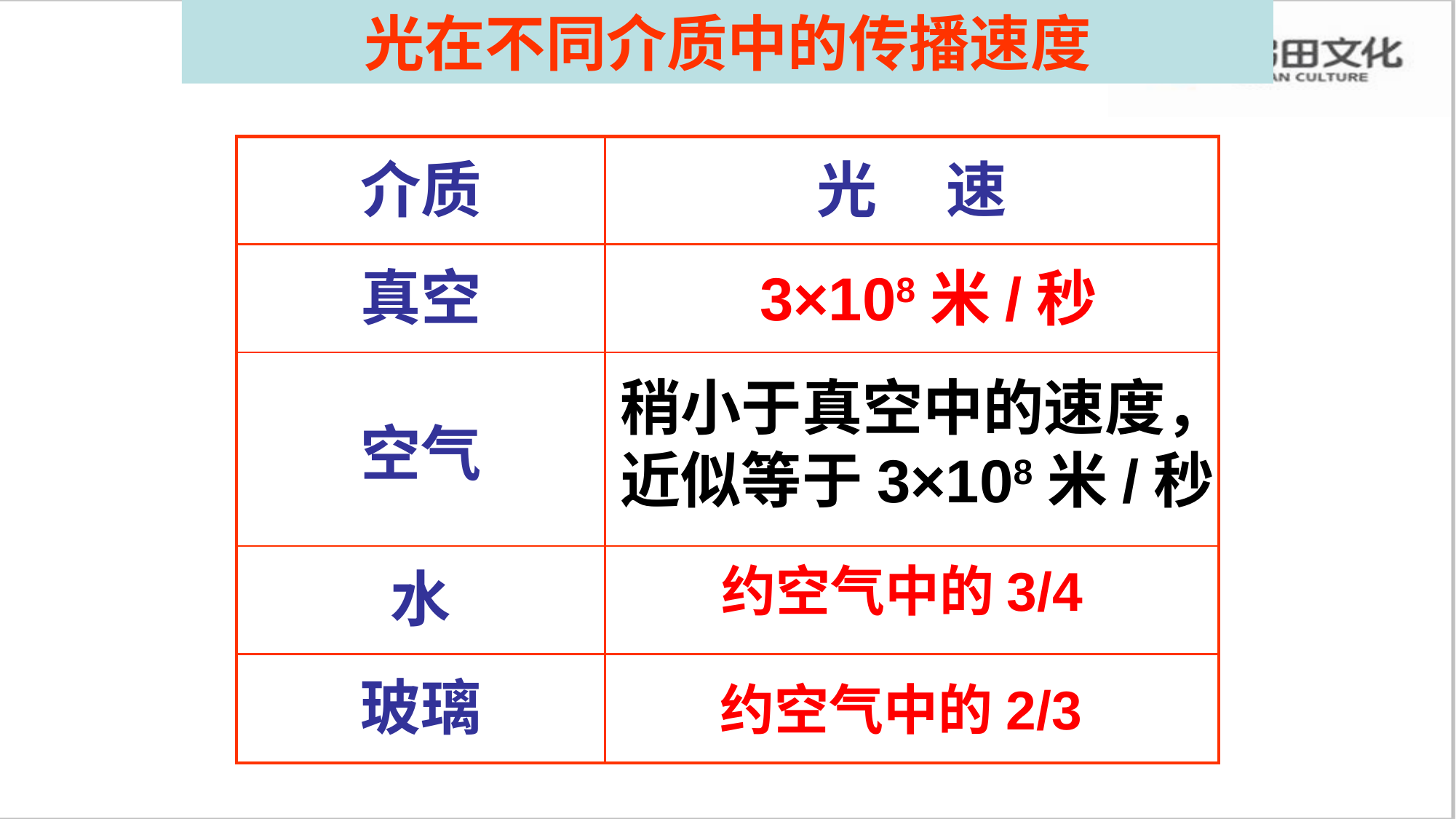

光在不同介质中的传播速度
| 介质 | 光 速 |
| --- | --- |
| 真空 |  |
| 空气 |  |
| 水 |  |
| 玻璃 |  |
3×108米/秒
稍小于真空中的速度，近似等于3×108米/秒
约空气中的3/4
约空气中的2/3